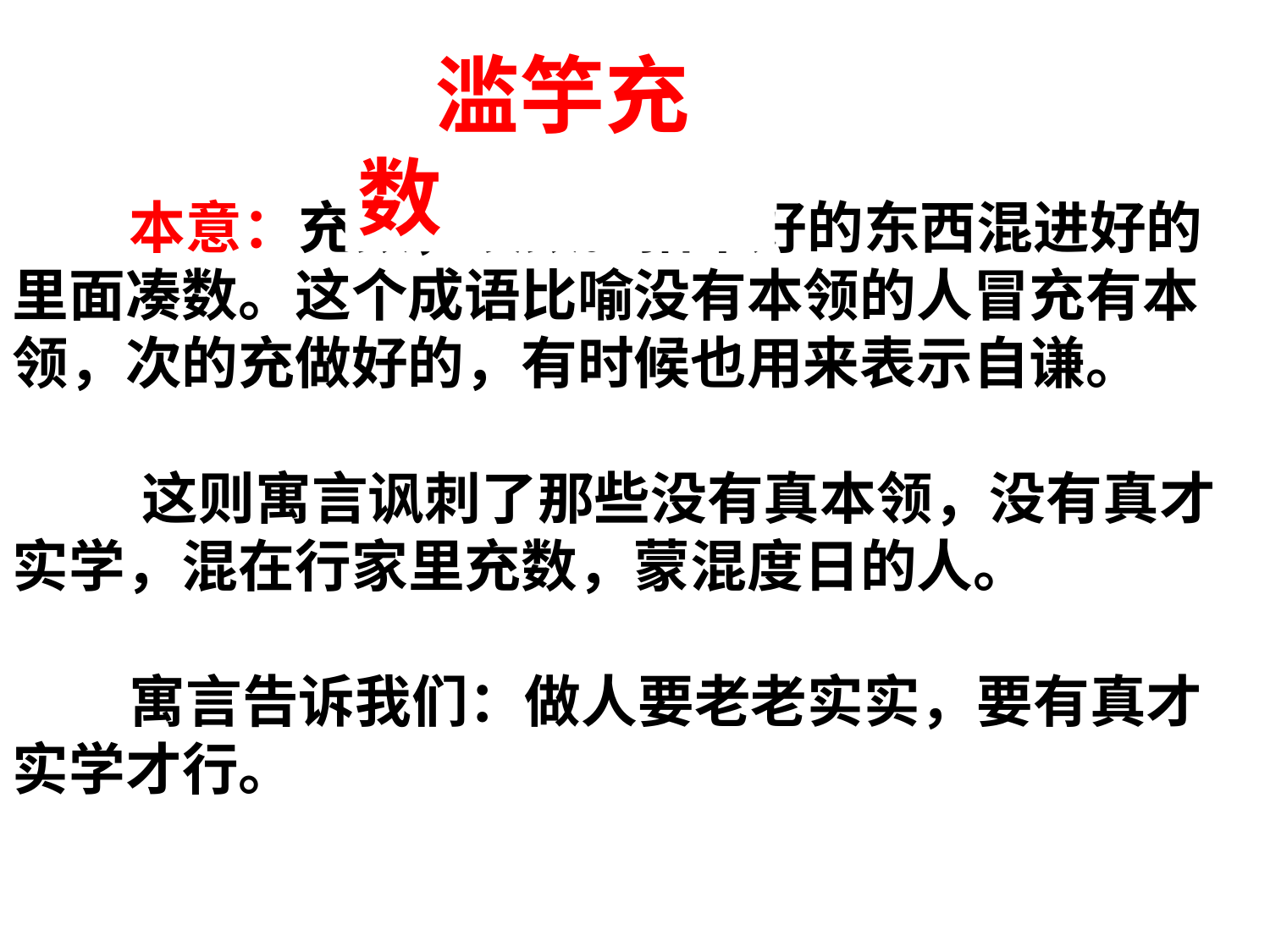

滥竽充数
        本意：充数，凑数。指不好的东西混进好的里面凑数。这个成语比喻没有本领的人冒充有本领，次的充做好的，有时候也用来表示自谦。

         这则寓言讽刺了那些没有真本领，没有真才实学，混在行家里充数，蒙混度日的人。

        寓言告诉我们：做人要老老实实，要有真才实学才行。